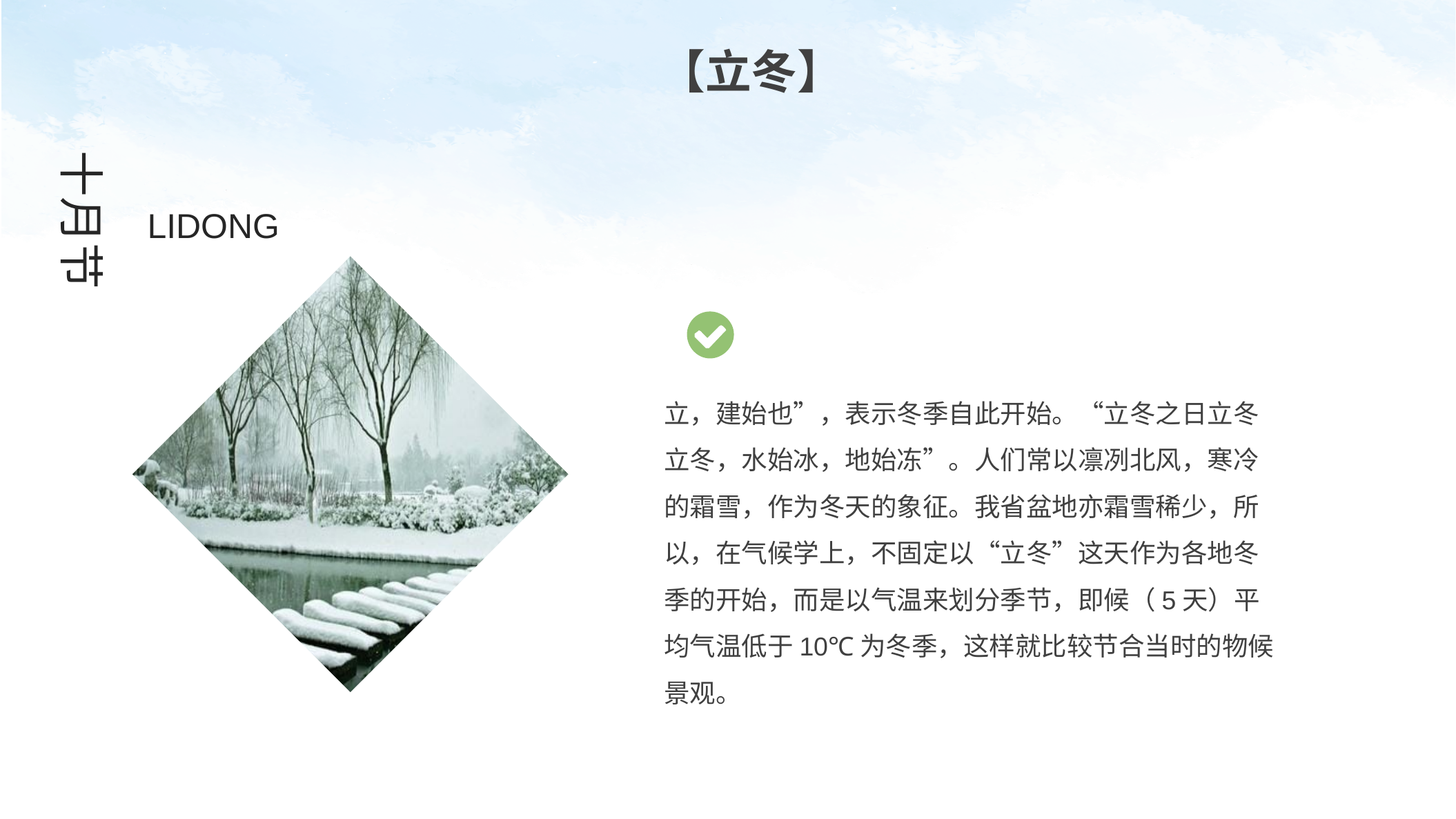

【立冬】
十月节
LIDONG

立，建始也”，表示冬季自此开始。“立冬之日立冬立冬，水始冰，地始冻”。人们常以凛冽北风，寒冷的霜雪，作为冬天的象征。我省盆地亦霜雪稀少，所以，在气候学上，不固定以“立冬”这天作为各地冬季的开始，而是以气温来划分季节，即候（5天）平均气温低于10℃为冬季，这样就比较节合当时的物候景观。